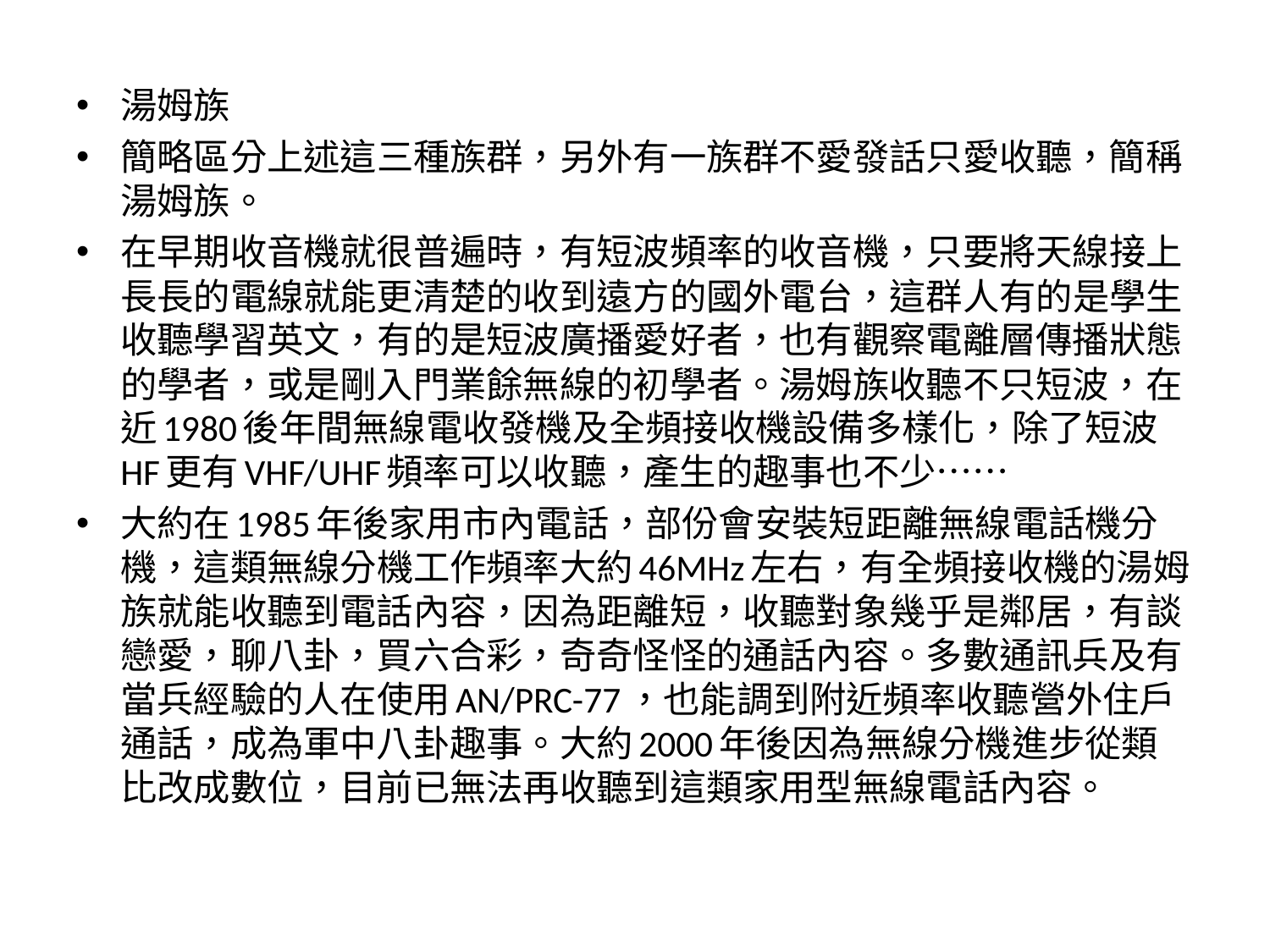

湯姆族
簡略區分上述這三種族群，另外有一族群不愛發話只愛收聽，簡稱湯姆族。
在早期收音機就很普遍時，有短波頻率的收音機，只要將天線接上長長的電線就能更清楚的收到遠方的國外電台，這群人有的是學生收聽學習英文，有的是短波廣播愛好者，也有觀察電離層傳播狀態的學者，或是剛入門業餘無線的初學者。湯姆族收聽不只短波，在近1980後年間無線電收發機及全頻接收機設備多樣化，除了短波HF更有VHF/UHF頻率可以收聽，產生的趣事也不少……
大約在1985年後家用市內電話，部份會安裝短距離無線電話機分機，這類無線分機工作頻率大約46MHz左右，有全頻接收機的湯姆族就能收聽到電話內容，因為距離短，收聽對象幾乎是鄰居，有談戀愛，聊八卦，買六合彩，奇奇怪怪的通話內容。多數通訊兵及有當兵經驗的人在使用AN/PRC-77，也能調到附近頻率收聽營外住戶通話，成為軍中八卦趣事。大約2000年後因為無線分機進步從類比改成數位，目前已無法再收聽到這類家用型無線電話內容。